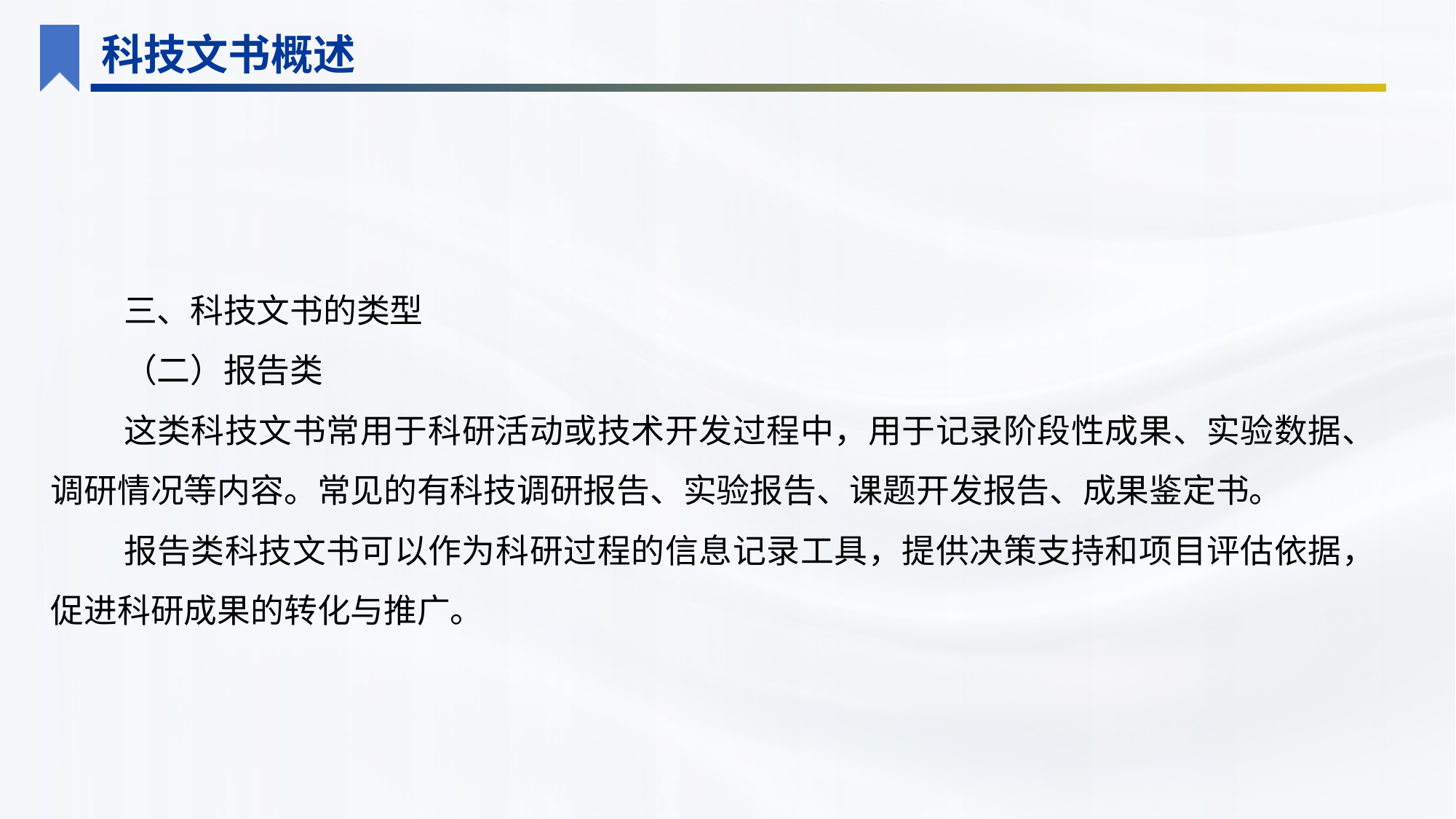

科技文书概述
三、科技文书的类型
（二）报告类
这类科技文书常用于科研活动或技术开发过程中，用于记录阶段性成果、实验数据、调研情况等内容。常见的有科技调研报告、实验报告、课题开发报告、成果鉴定书。
报告类科技文书可以作为科研过程的信息记录工具，提供决策支持和项目评估依据，促进科研成果的转化与推广。